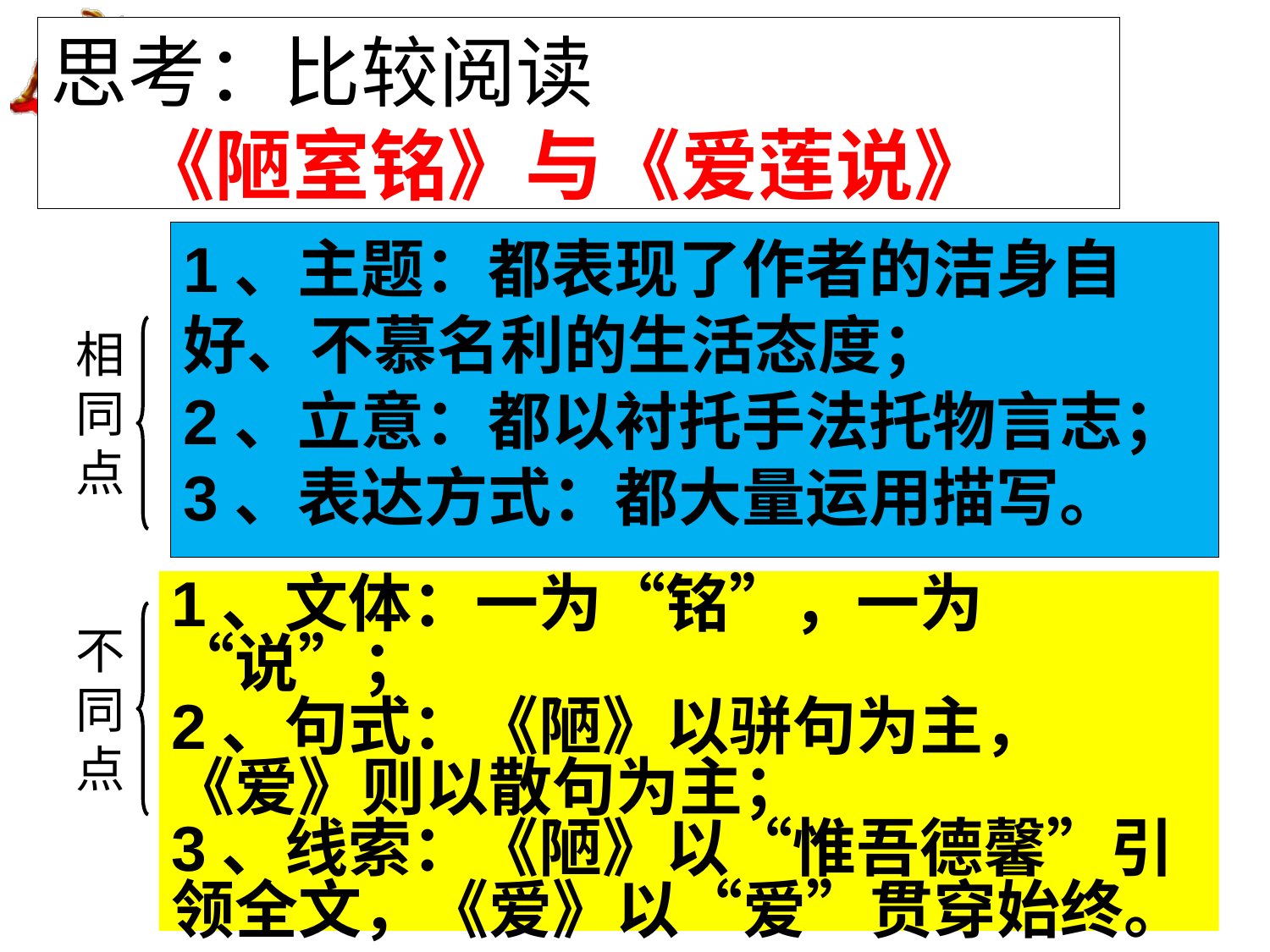

# 思考：比较阅读 《陋室铭》与《爱莲说》
1、主题：都表现了作者的洁身自好、不慕名利的生活态度；
2、立意：都以衬托手法托物言志；
3、表达方式：都大量运用描写。
相同点

1、文体：一为“铭”，一为“说”；
2、句式：《陋》以骈句为主，《爱》则以散句为主；
3、线索：《陋》以“惟吾德馨”引领全文，《爱》以“爱”贯穿始终。

不同点